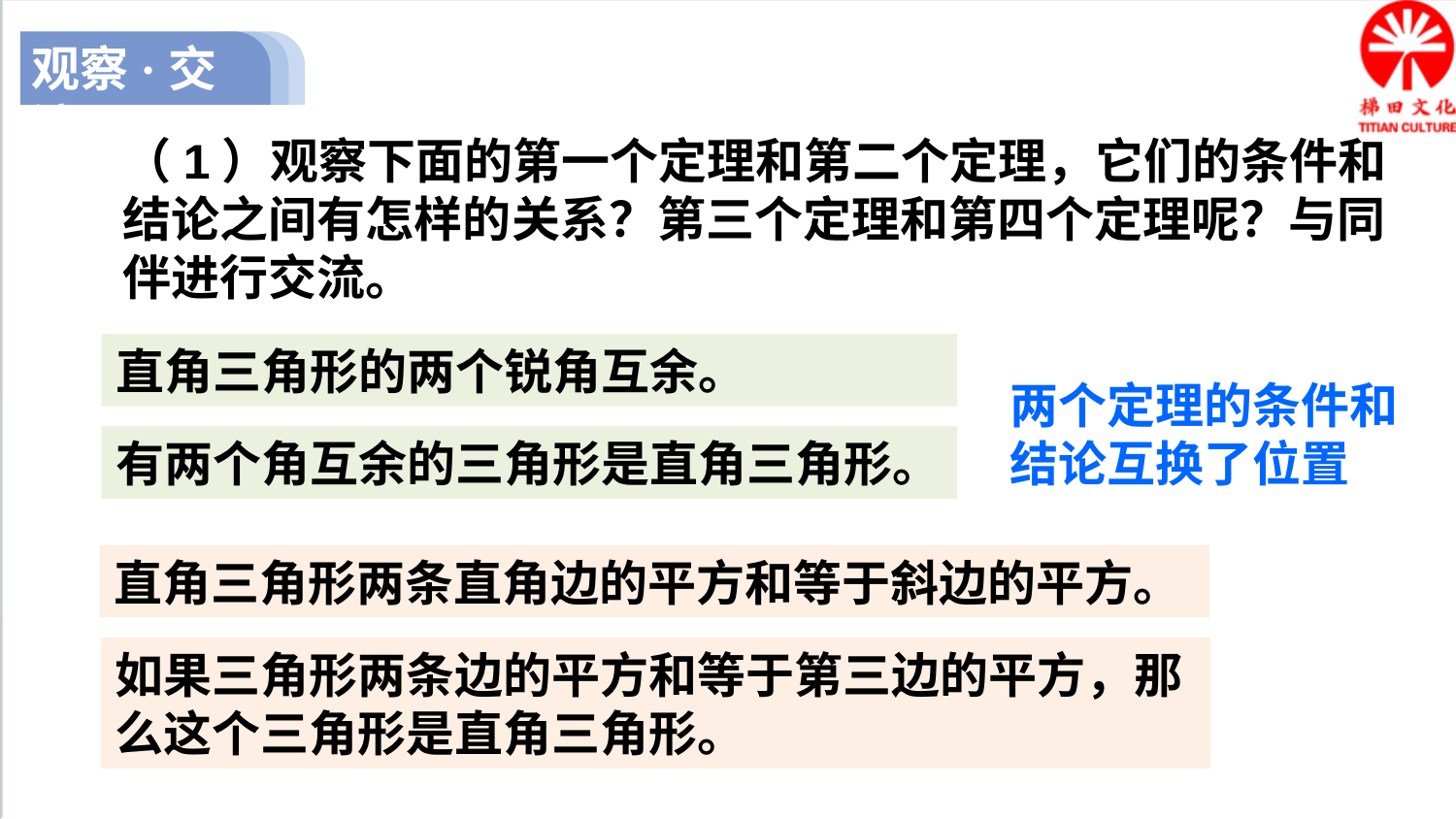

观察·交流

（1）观察下面的第一个定理和第二个定理，它们的条件和结论之间有怎样的关系？第三个定理和第四个定理呢？与同伴进行交流。
直角三角形的两个锐角互余。
两个定理的条件和结论互换了位置
有两个角互余的三角形是直角三角形。
直角三角形两条直角边的平方和等于斜边的平方。
如果三角形两条边的平方和等于第三边的平方，那么这个三角形是直角三角形。